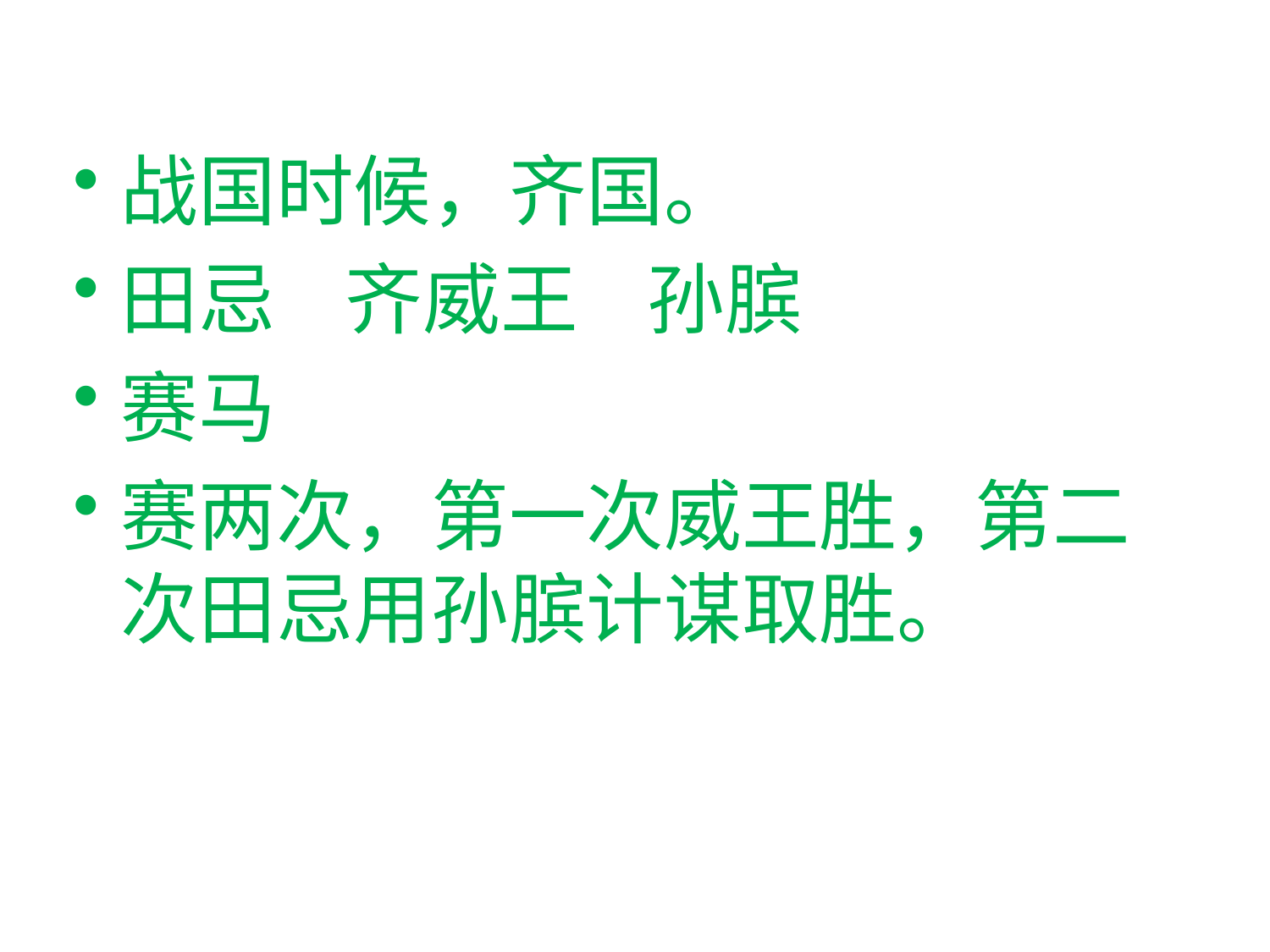

# 战国时候，齐国。
田忌    齐威王    孙膑
赛马
赛两次，第一次威王胜，第二次田忌用孙膑计谋取胜。